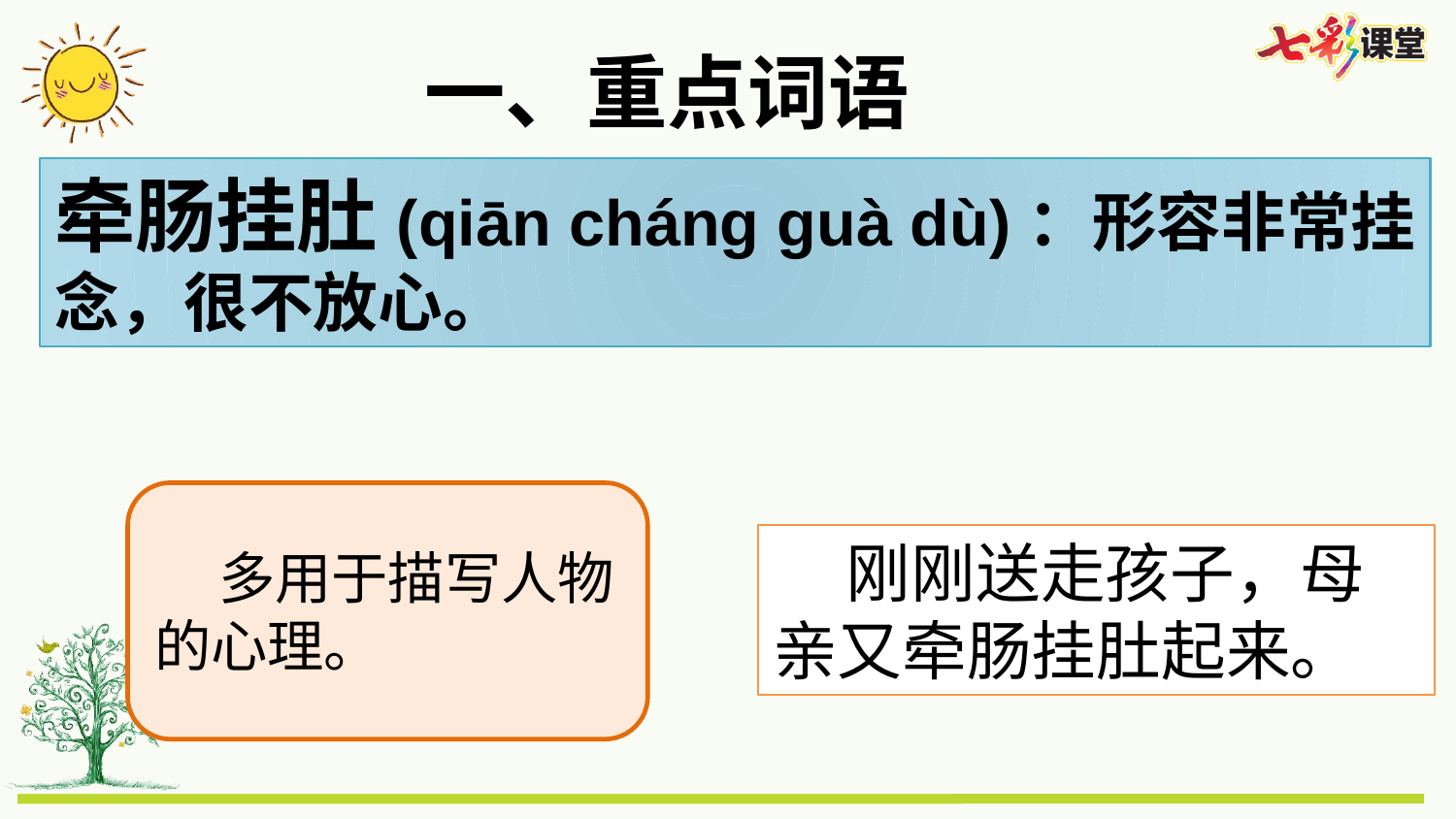

一、重点词语
牵肠挂肚(qiān cháng guà dù)：形容非常挂念，很不放心。
    多用于描写人物的心理。
    刚刚送走孩子，母亲又牵肠挂肚起来。